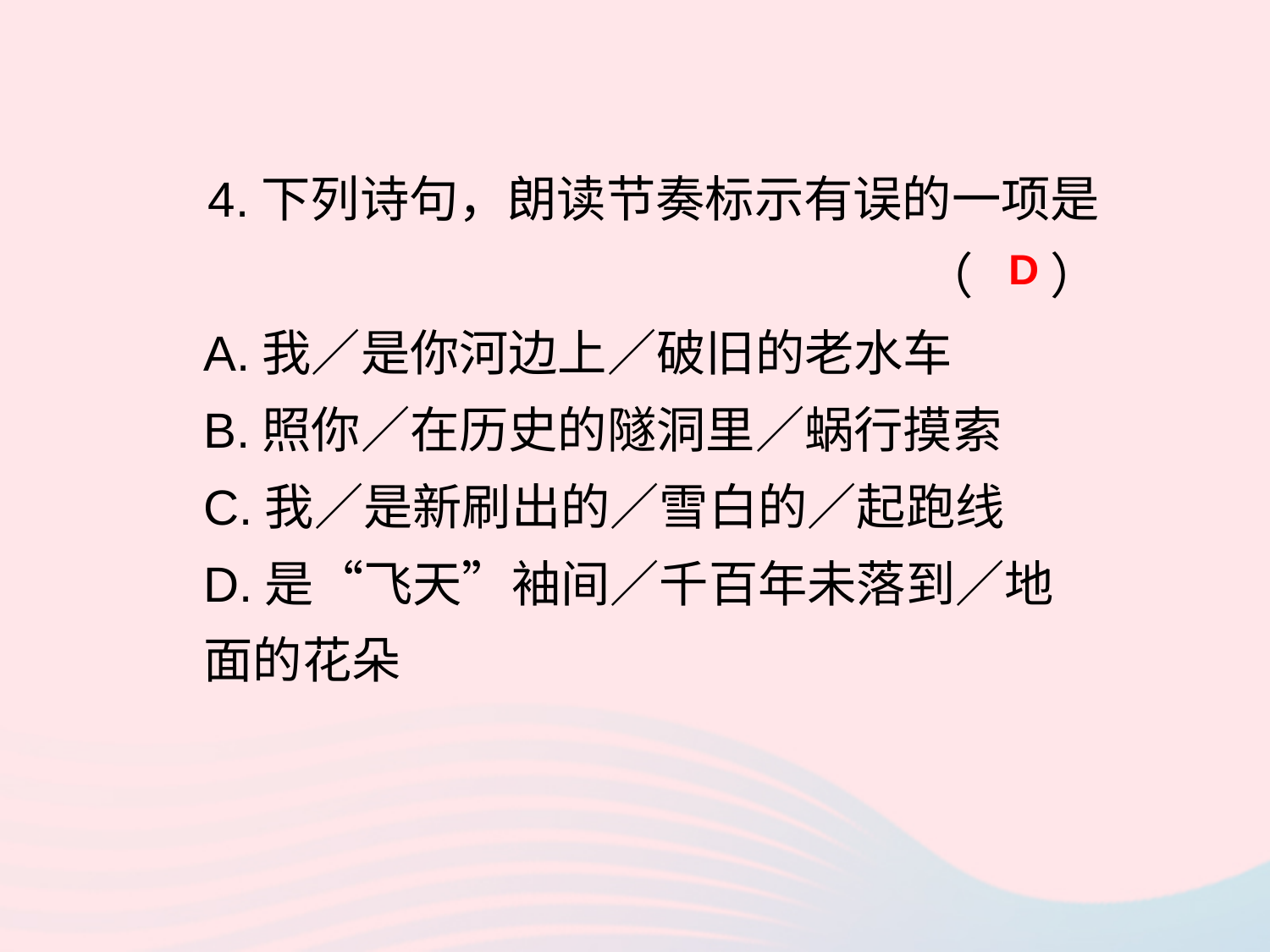

4.下列诗句，朗读节奏标示有误的一项是（       ）
A.我／是你河边上／破旧的老水车
B.照你／在历史的隧洞里／蜗行摸索
C.我／是新刷出的／雪白的／起跑线
D.是“飞天”袖间／千百年未落到／地面的花朵
D